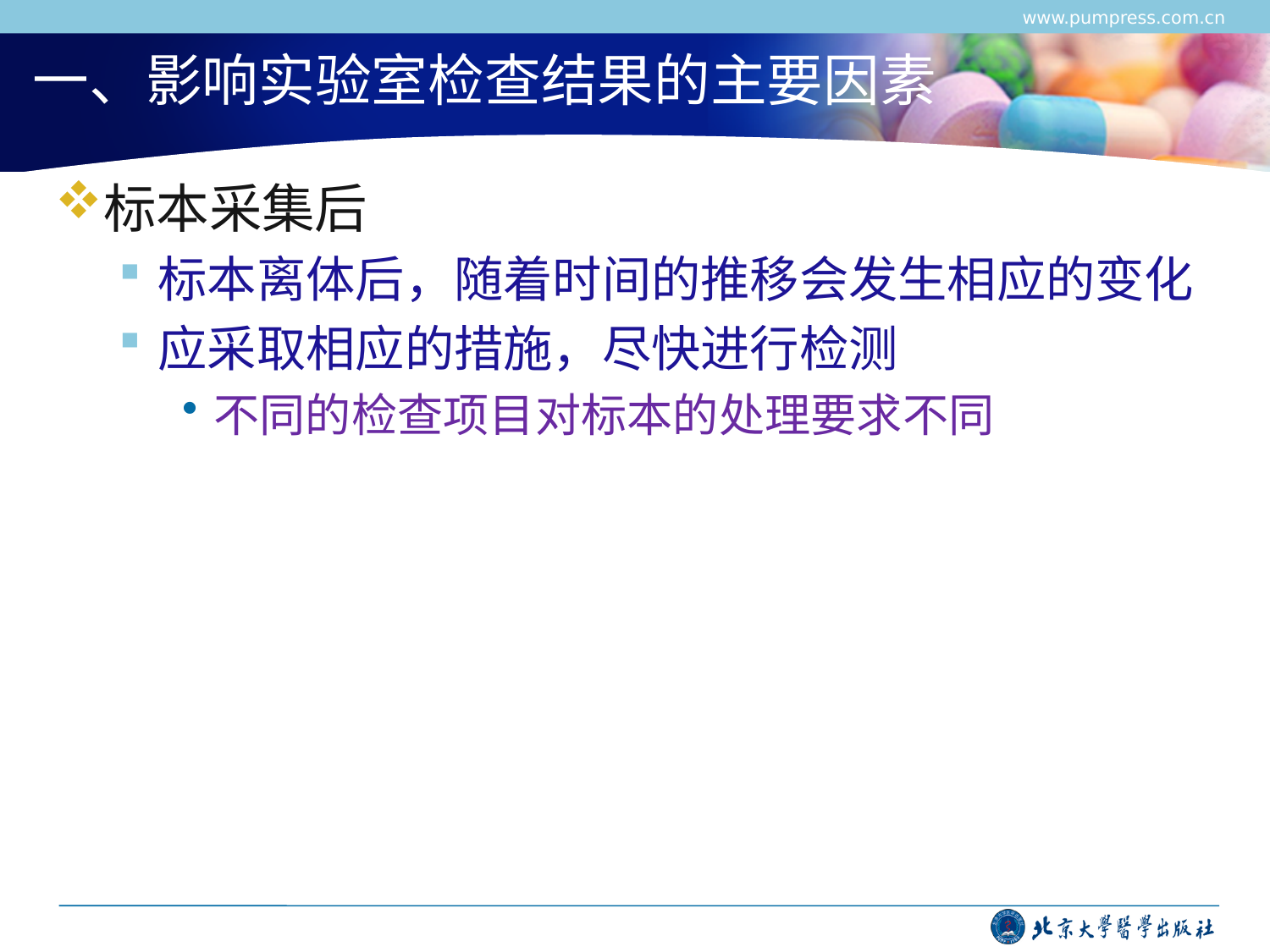

www.pumpress.com.cn
# 一、影响实验室检查结果的主要因素
标本采集后
标本离体后，随着时间的推移会发生相应的变化
应采取相应的措施，尽快进行检测
不同的检查项目对标本的处理要求不同